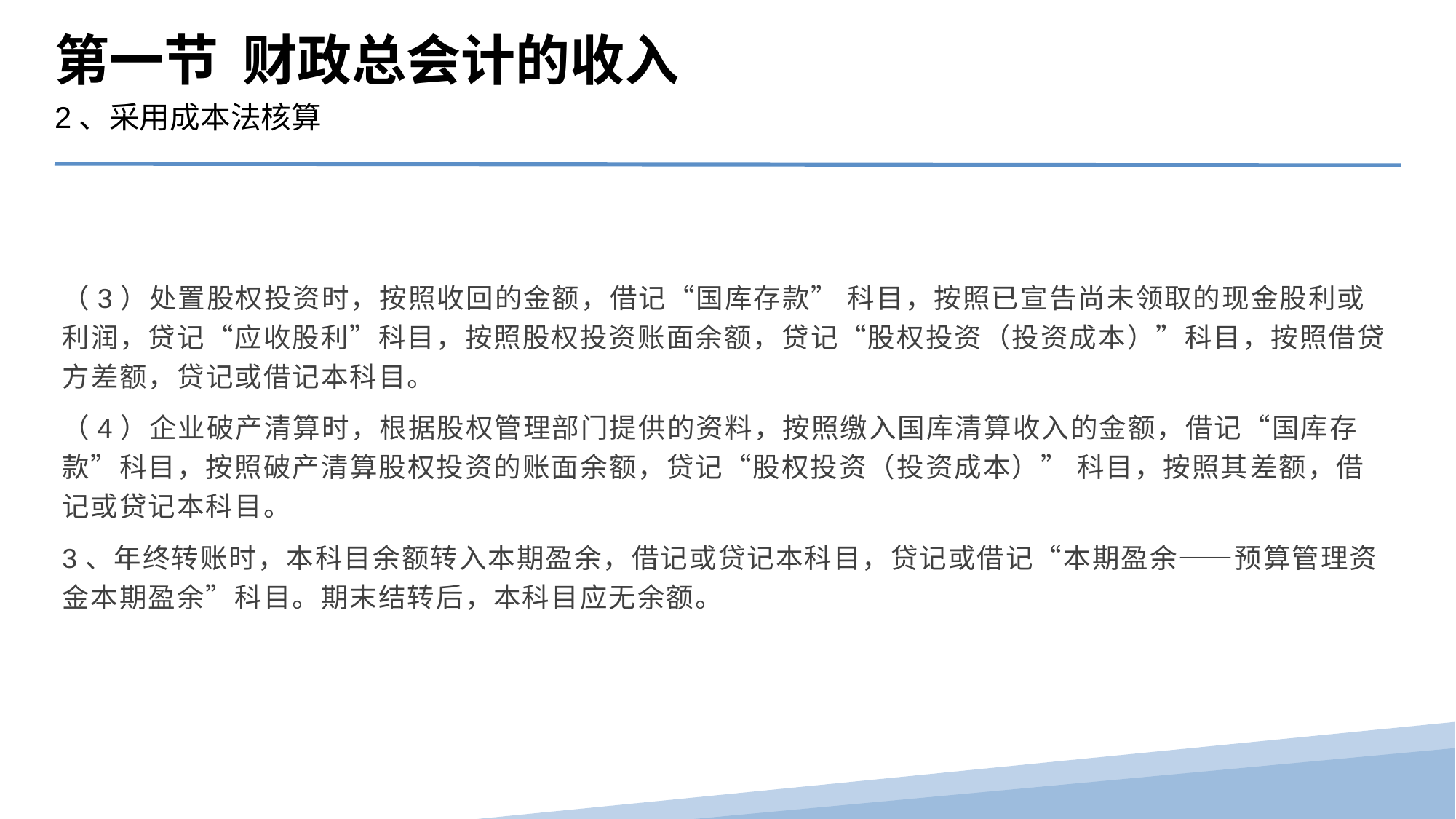

第一节  财政总会计的收入
2、采用成本法核算
（3）处置股权投资时，按照收回的金额，借记“国库存款” 科目，按照已宣告尚未领取的现金股利或利润，贷记“应收股利”科目，按照股权投资账面余额，贷记“股权投资（投资成本）”科目，按照借贷方差额，贷记或借记本科目。
（4）企业破产清算时，根据股权管理部门提供的资料，按照缴入国库清算收入的金额，借记“国库存款”科目，按照破产清算股权投资的账面余额，贷记“股权投资（投资成本）” 科目，按照其差额，借记或贷记本科目。
3、年终转账时，本科目余额转入本期盈余，借记或贷记本科目，贷记或借记“本期盈余――预算管理资金本期盈余”科目。期末结转后，本科目应无余额。